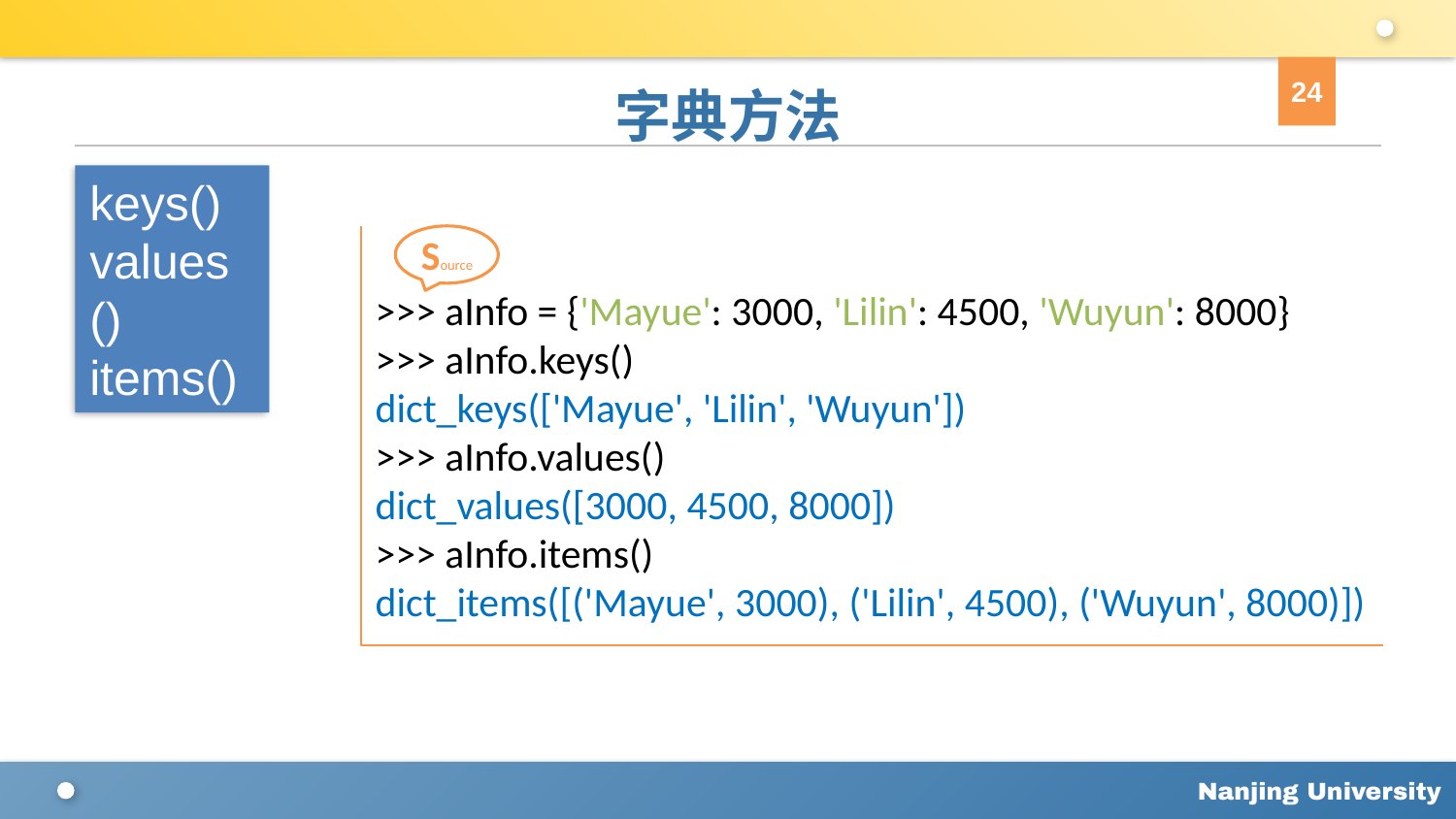

24
# 字典方法
keys()
values()
items()

>>> aInfo = {'Mayue': 3000, 'Lilin': 4500, 'Wuyun': 8000}
>>> aInfo.keys()
dict_keys(['Mayue', 'Lilin', 'Wuyun'])
>>> aInfo.values()
dict_values([3000, 4500, 8000])
>>> aInfo.items()
dict_items([('Mayue', 3000), ('Lilin', 4500), ('Wuyun', 8000)])
Source